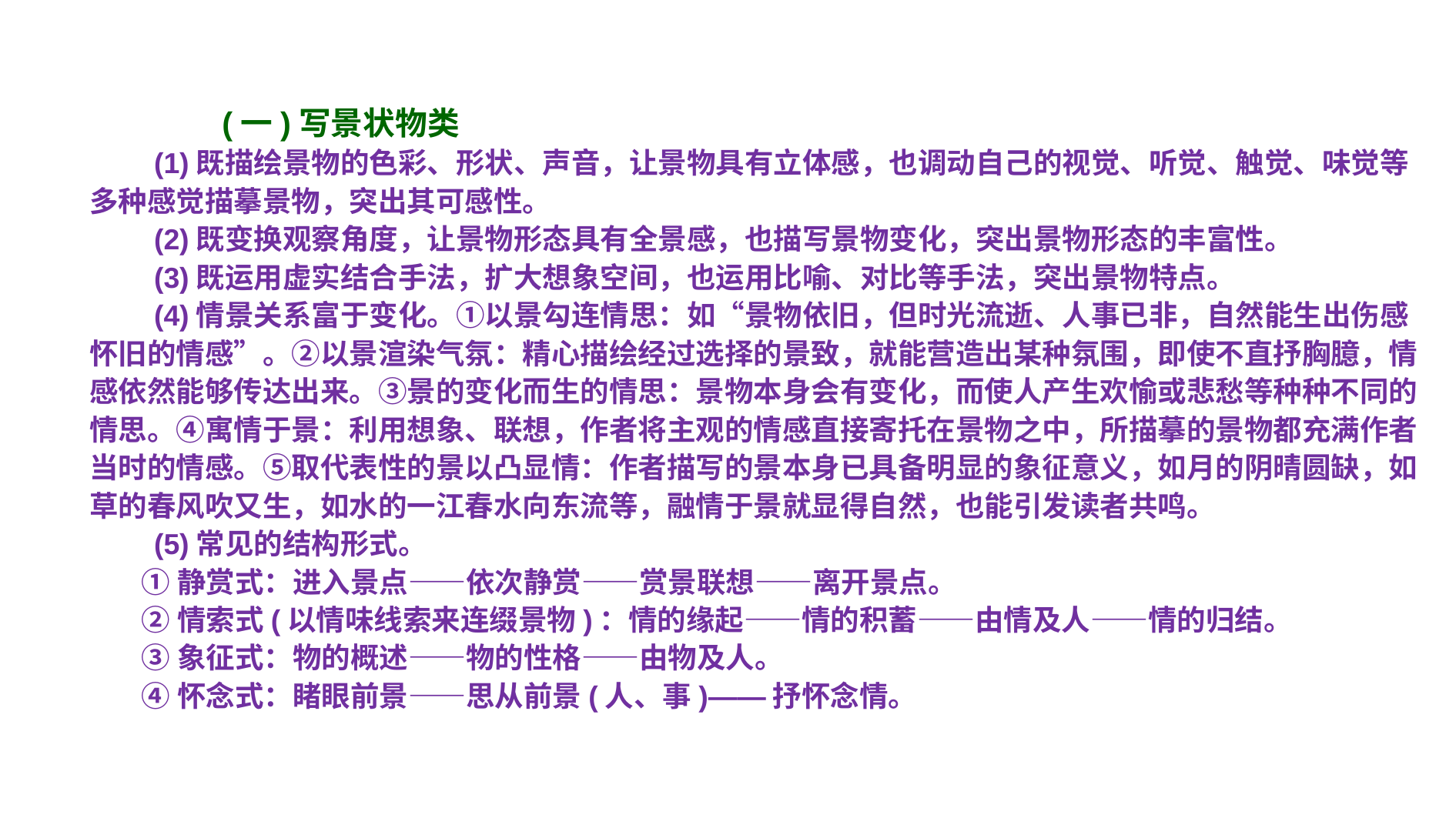

(一)写景状物类
        (1)既描绘景物的色彩、形状、声音，让景物具有立体感，也调动自己的视觉、听觉、触觉、味觉等多种感觉描摹景物，突出其可感性。
        (2)既变换观察角度，让景物形态具有全景感，也描写景物变化，突出景物形态的丰富性。
        (3)既运用虚实结合手法，扩大想象空间，也运用比喻、对比等手法，突出景物特点。
        (4)情景关系富于变化。①以景勾连情思：如“景物依旧，但时光流逝、人事已非，自然能生出伤感怀旧的情感”。②以景渲染气氛：精心描绘经过选择的景致，就能营造出某种氛围，即使不直抒胸臆，情感依然能够传达出来。③景的变化而生的情思：景物本身会有变化，而使人产生欢愉或悲愁等种种不同的情思。④寓情于景：利用想象、联想，作者将主观的情感直接寄托在景物之中，所描摹的景物都充满作者当时的情感。⑤取代表性的景以凸显情：作者描写的景本身已具备明显的象征意义，如月的阴晴圆缺，如草的春风吹又生，如水的一江春水向东流等，融情于景就显得自然，也能引发读者共鸣。
        (5)常见的结构形式。
        ①静赏式：进入景点——依次静赏——赏景联想——离开景点。
        ②情索式(以情味线索来连缀景物)：情的缘起——情的积蓄——由情及人——情的归结。
        ③象征式：物的概述——物的性格——由物及人。
        ④怀念式：睹眼前景——思从前景(人、事)——抒怀念情。